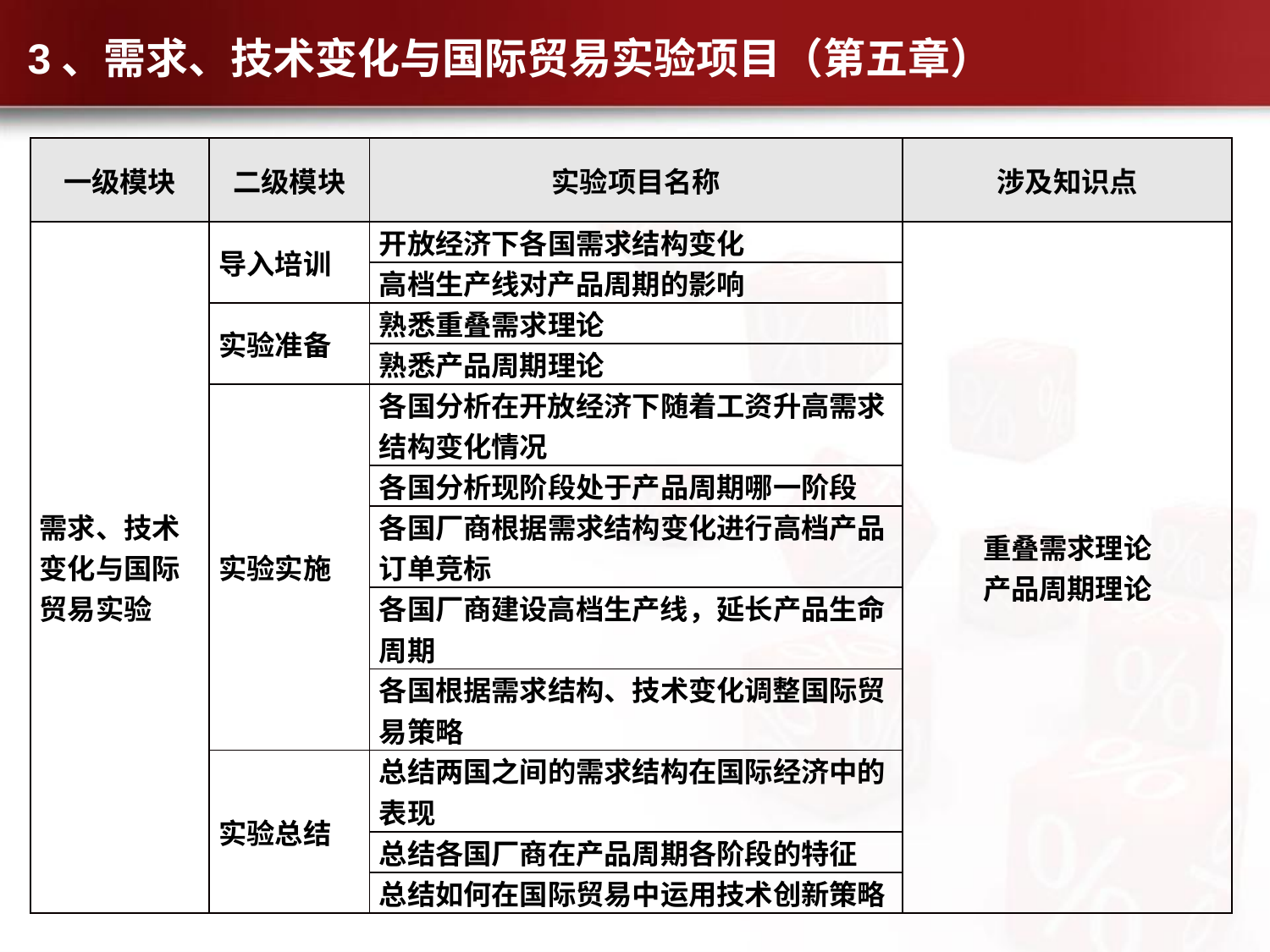

# 3、需求、技术变化与国际贸易实验项目（第五章）
| 一级模块 | 二级模块 | 实验项目名称 | 涉及知识点 |
| --- | --- | --- | --- |
| 需求、技术变化与国际贸易实验 | 导入培训 | 开放经济下各国需求结构变化 | 重叠需求理论 产品周期理论 |
|  |  | 高档生产线对产品周期的影响 |  |
|  | 实验准备 | 熟悉重叠需求理论 |  |
|  |  | 熟悉产品周期理论 |  |
|  | 实验实施 | 各国分析在开放经济下随着工资升高需求结构变化情况 |  |
|  |  | 各国分析现阶段处于产品周期哪一阶段 |  |
|  |  | 各国厂商根据需求结构变化进行高档产品订单竞标 |  |
|  |  | 各国厂商建设高档生产线，延长产品生命周期 |  |
|  |  | 各国根据需求结构、技术变化调整国际贸易策略 |  |
|  | 实验总结 | 总结两国之间的需求结构在国际经济中的表现 |  |
|  |  | 总结各国厂商在产品周期各阶段的特征 |  |
|  |  | 总结如何在国际贸易中运用技术创新策略 |  |